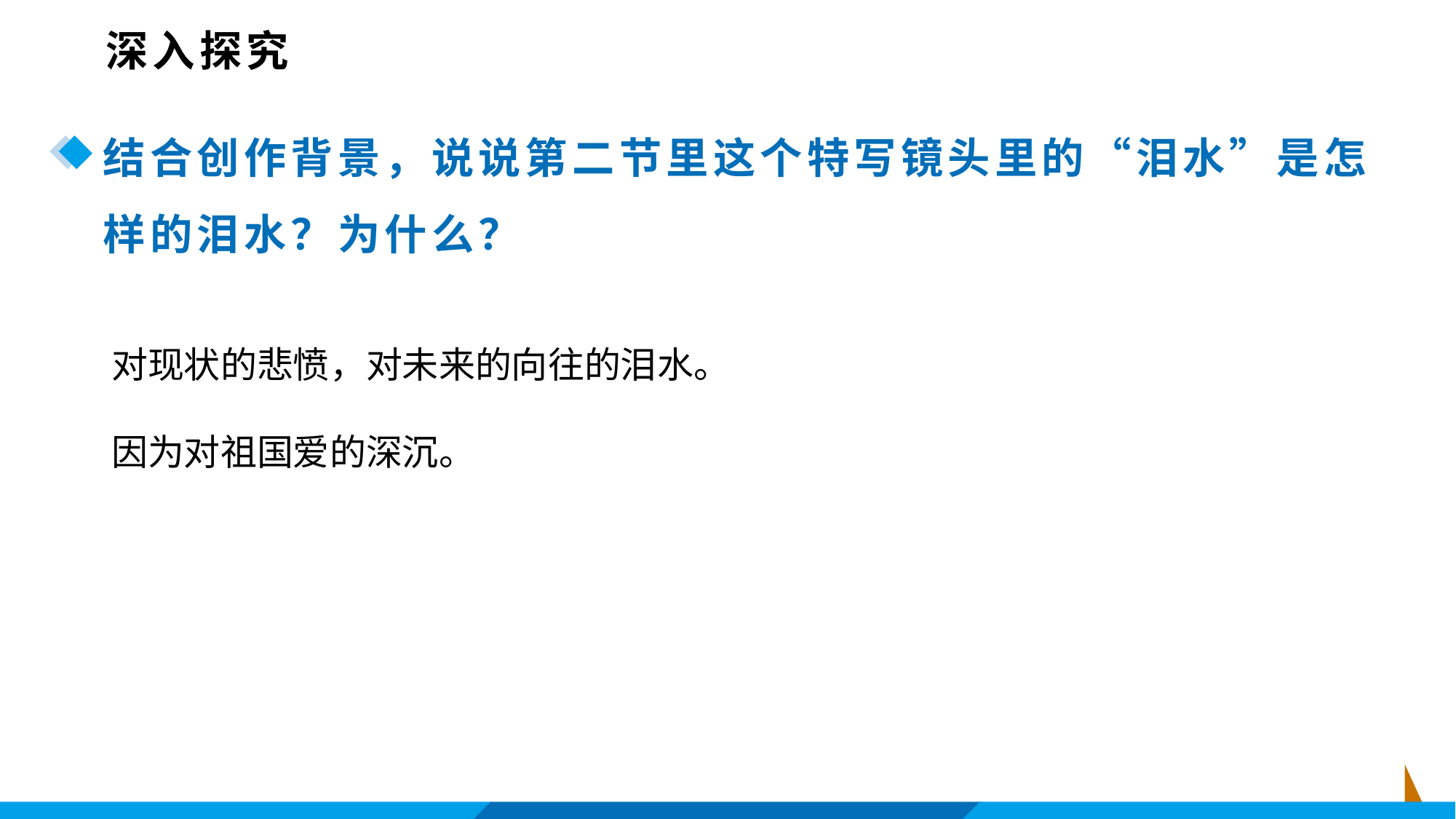

深入探究
结合创作背景，说说第二节里这个特写镜头里的“泪水”是怎样的泪水？为什么？

对现状的悲愤，对未来的向往的泪水。
因为对祖国爱的深沉。